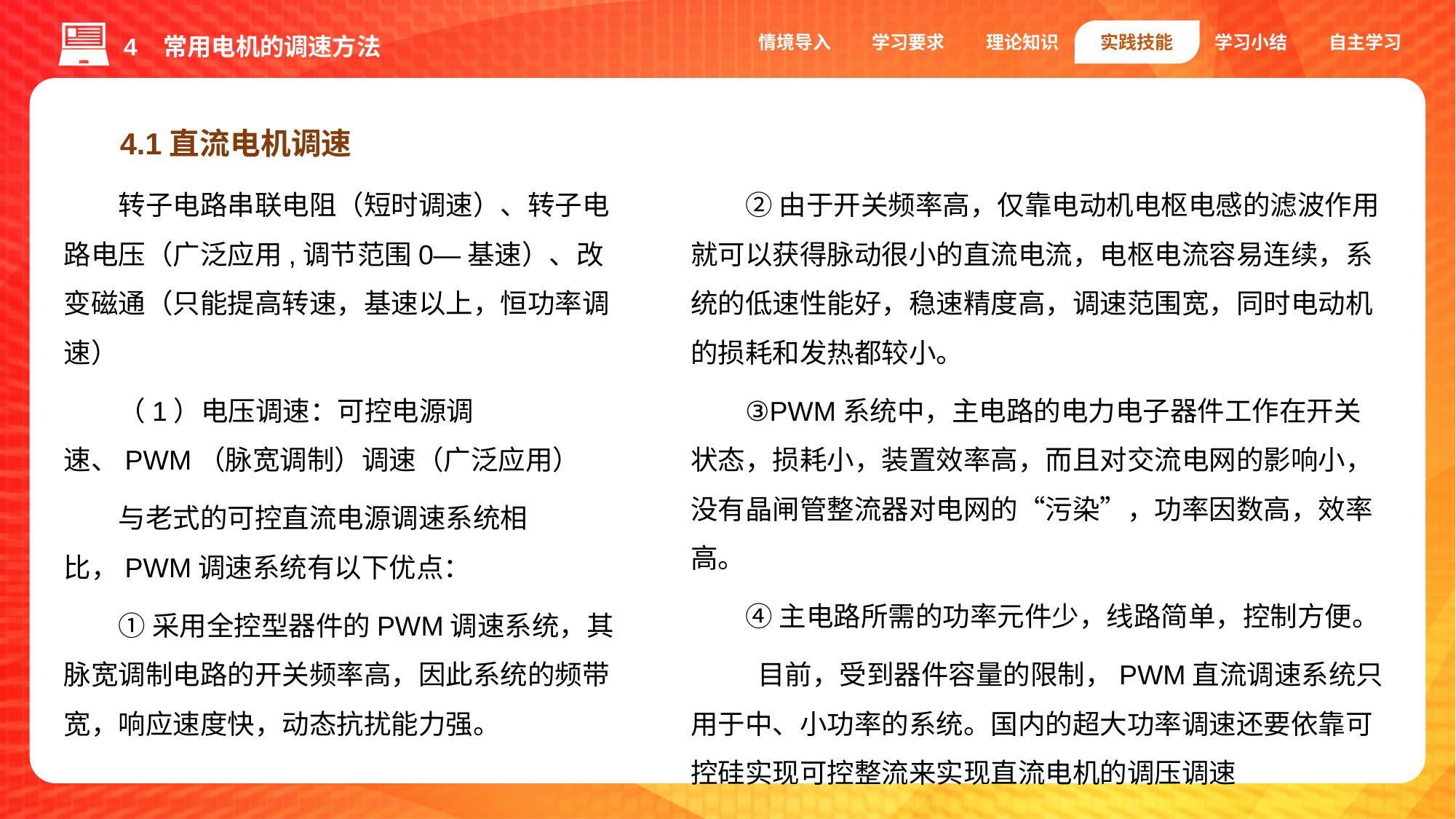

情境导入
学习要求
理论知识
实践技能
学习小结
自主学习

4   常用电机的调速方法
4.1直流电机调速
转子电路串联电阻（短时调速）、转子电路电压（广泛应用,调节范围0—基速）、改变磁通（只能提高转速，基速以上，恒功率调速）
（1）电压调速：可控电源调速、PWM（脉宽调制）调速（广泛应用）
与老式的可控直流电源调速系统相比，PWM调速系统有以下优点：
①采用全控型器件的PWM调速系统，其脉宽调制电路的开关频率高，因此系统的频带宽，响应速度快，动态抗扰能力强。
②由于开关频率高，仅靠电动机电枢电感的滤波作用就可以获得脉动很小的直流电流，电枢电流容易连续，系统的低速性能好，稳速精度高，调速范围宽，同时电动机的损耗和发热都较小。
③PWM系统中，主电路的电力电子器件工作在开关状态，损耗小，装置效率高，而且对交流电网的影响小，没有晶闸管整流器对电网的“污染”，功率因数高，效率高。
④主电路所需的功率元件少，线路简单，控制方便。
 目前，受到器件容量的限制，PWM直流调速系统只用于中、小功率的系统。国内的超大功率调速还要依靠可控硅实现可控整流来实现直流电机的调压调速